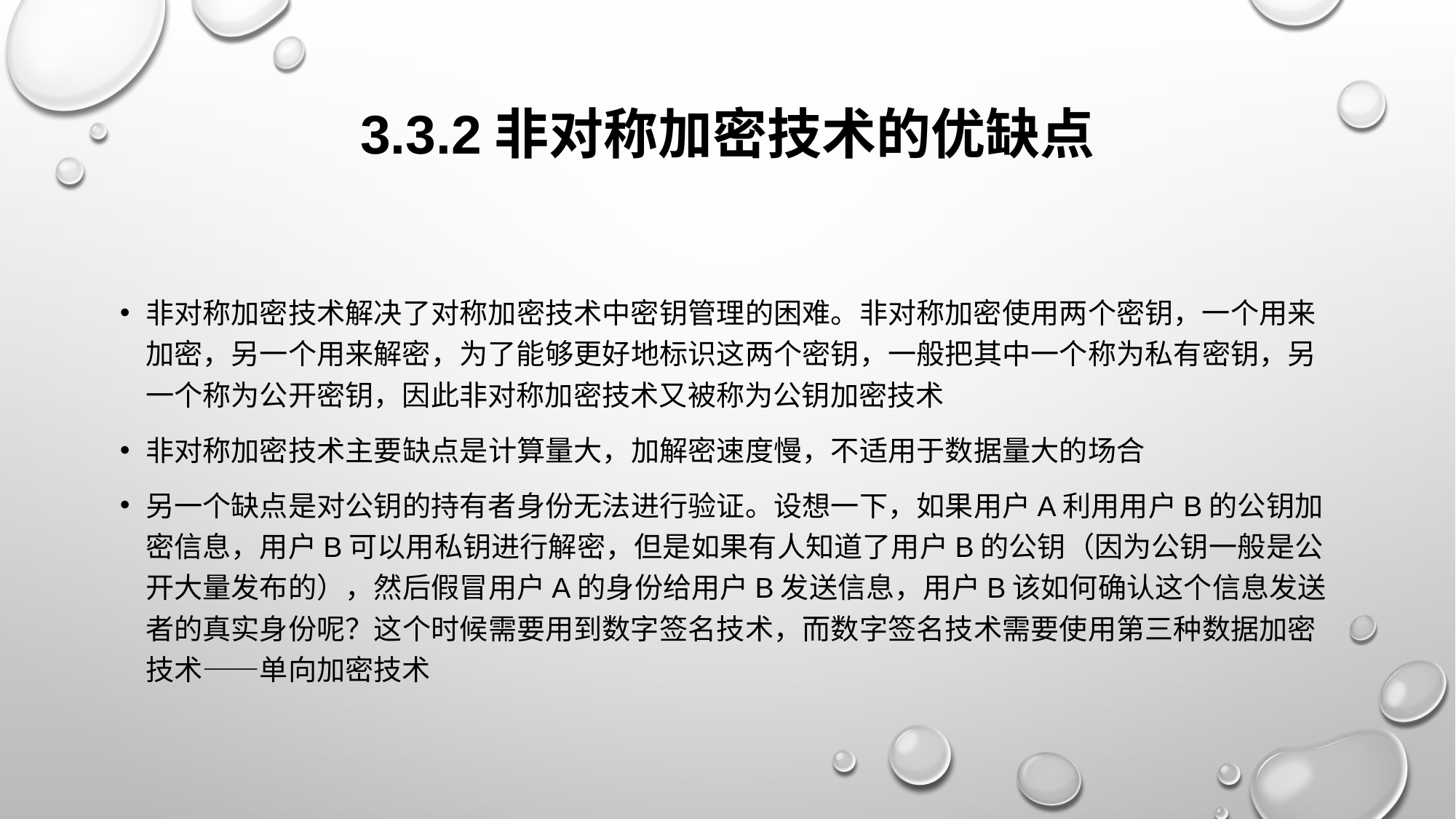

# 3.3.2非对称加密技术的优缺点
非对称加密技术解决了对称加密技术中密钥管理的困难。非对称加密使用两个密钥，一个用来加密，另一个用来解密，为了能够更好地标识这两个密钥，一般把其中一个称为私有密钥，另一个称为公开密钥，因此非对称加密技术又被称为公钥加密技术
非对称加密技术主要缺点是计算量大，加解密速度慢，不适用于数据量大的场合
另一个缺点是对公钥的持有者身份无法进行验证。设想一下，如果用户A利用用户B的公钥加密信息，用户B可以用私钥进行解密，但是如果有人知道了用户B的公钥（因为公钥一般是公开大量发布的），然后假冒用户A的身份给用户B发送信息，用户B该如何确认这个信息发送者的真实身份呢？这个时候需要用到数字签名技术，而数字签名技术需要使用第三种数据加密技术——单向加密技术